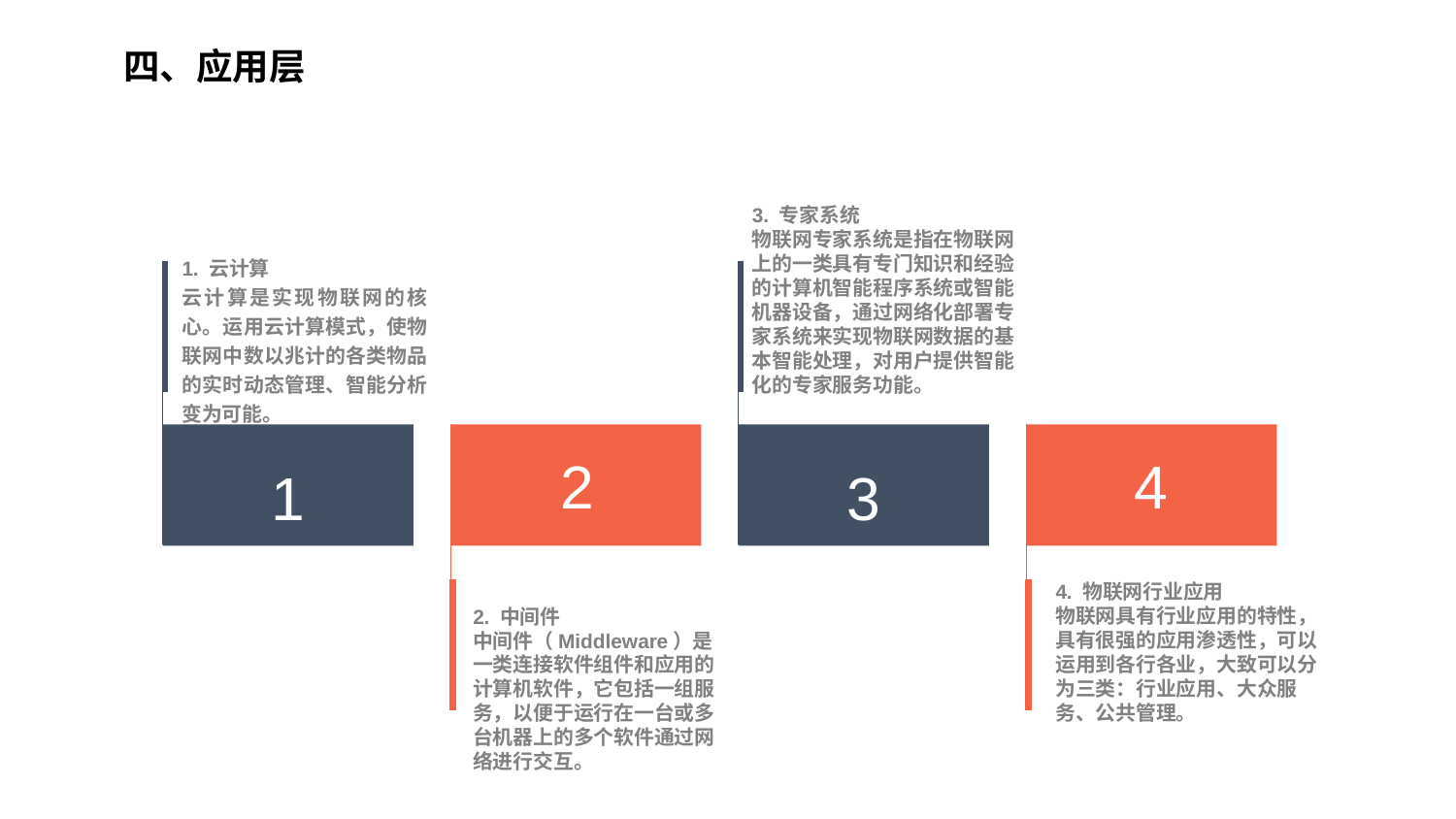

四、应用层
3. 专家系统
物联网专家系统是指在物联网上的一类具有专门知识和经验的计算机智能程序系统或智能机器设备，通过网络化部署专家系统来实现物联网数据的基本智能处理，对用户提供智能化的专家服务功能。
1. 云计算
云计算是实现物联网的核心。运用云计算模式，使物联网中数以兆计的各类物品的实时动态管理、智能分析变为可能。

2

4

1

3
4. 物联网行业应用
物联网具有行业应用的特性，具有很强的应用渗透性，可以运用到各行各业，大致可以分为三类：行业应用、大众服务、公共管理。
2. 中间件
中间件（Middleware）是一类连接软件组件和应用的计算机软件，它包括一组服
务，以便于运行在一台或多台机器上的多个软件通过网络进行交互。